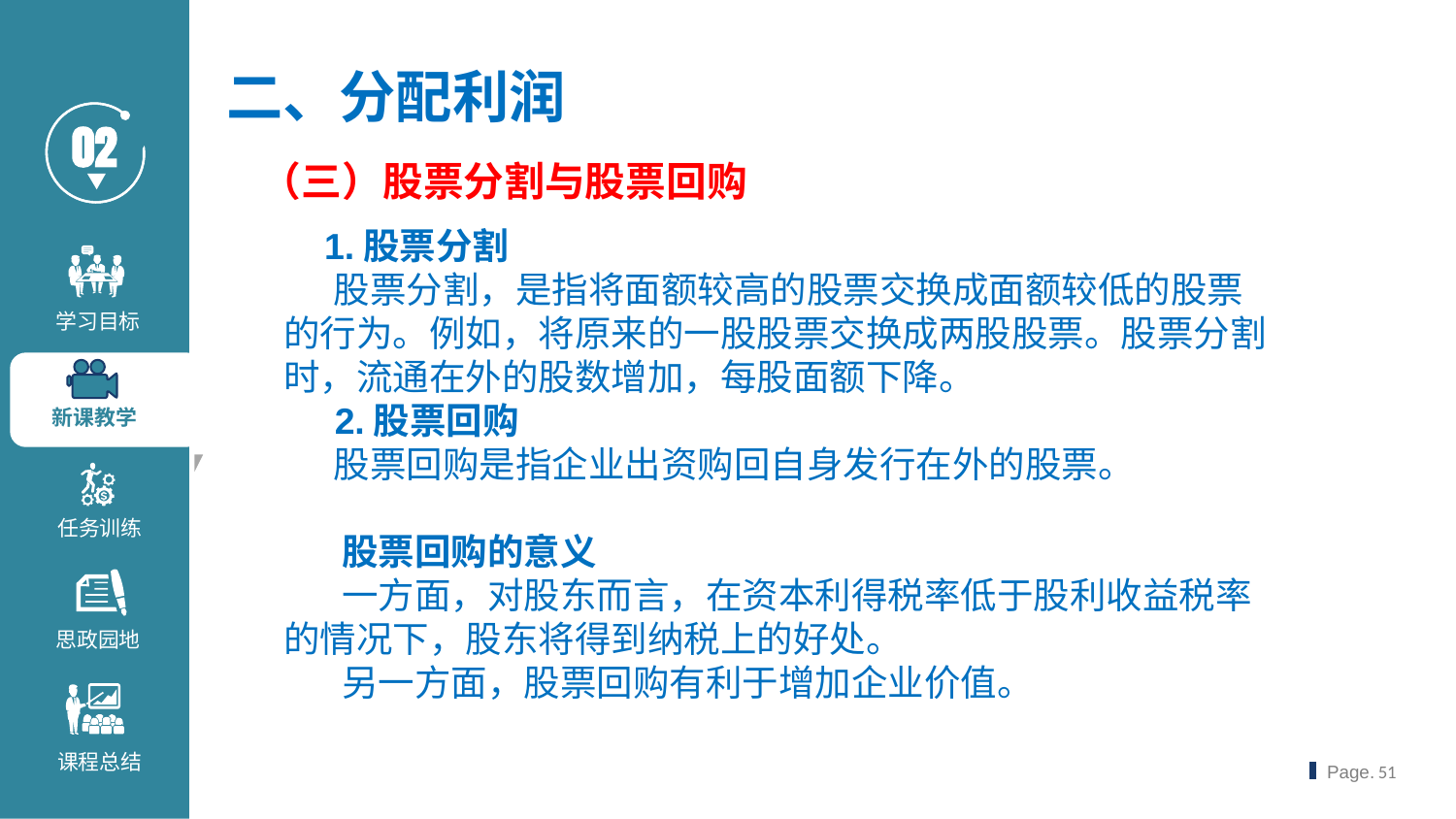

二、分配利润
（三）股票分割与股票回购
    1.股票分割
     股票分割，是指将面额较高的股票交换成面额较低的股票的行为。例如，将原来的一股股票交换成两股股票。股票分割时，流通在外的股数增加，每股面额下降。
     2.股票回购
     股票回购是指企业出资购回自身发行在外的股票。

      股票回购的意义
      一方面，对股东而言，在资本利得税率低于股利收益税率的情况下，股东将得到纳税上的好处。
      另一方面，股票回购有利于增加企业价值。